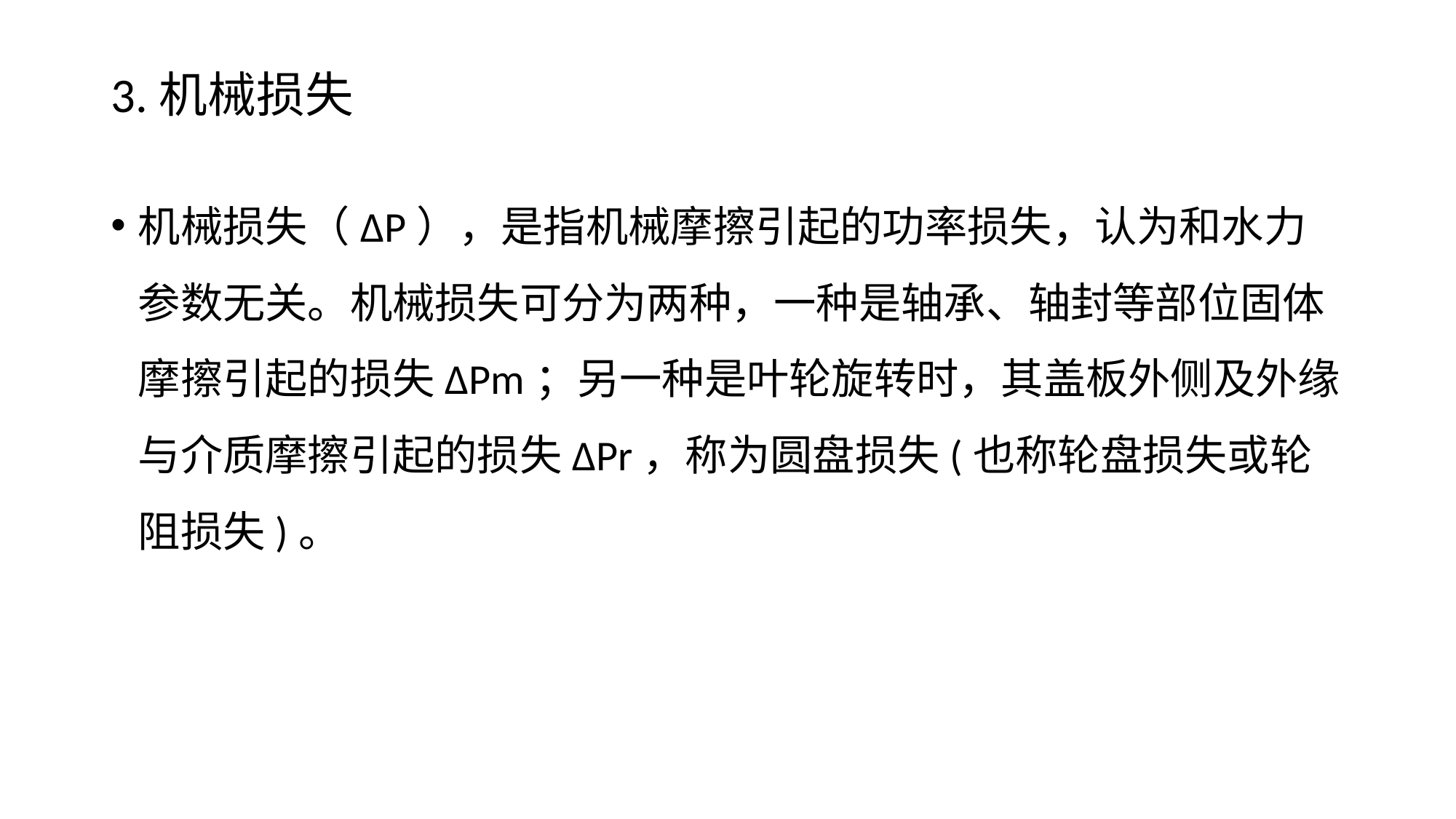

# 3.机械损失
机械损失（ΔP），是指机械摩擦引起的功率损失，认为和水力参数无关。机械损失可分为两种，一种是轴承、轴封等部位固体摩擦引起的损失ΔPm；另一种是叶轮旋转时，其盖板外侧及外缘与介质摩擦引起的损失ΔPr，称为圆盘损失(也称轮盘损失或轮阻损失)。